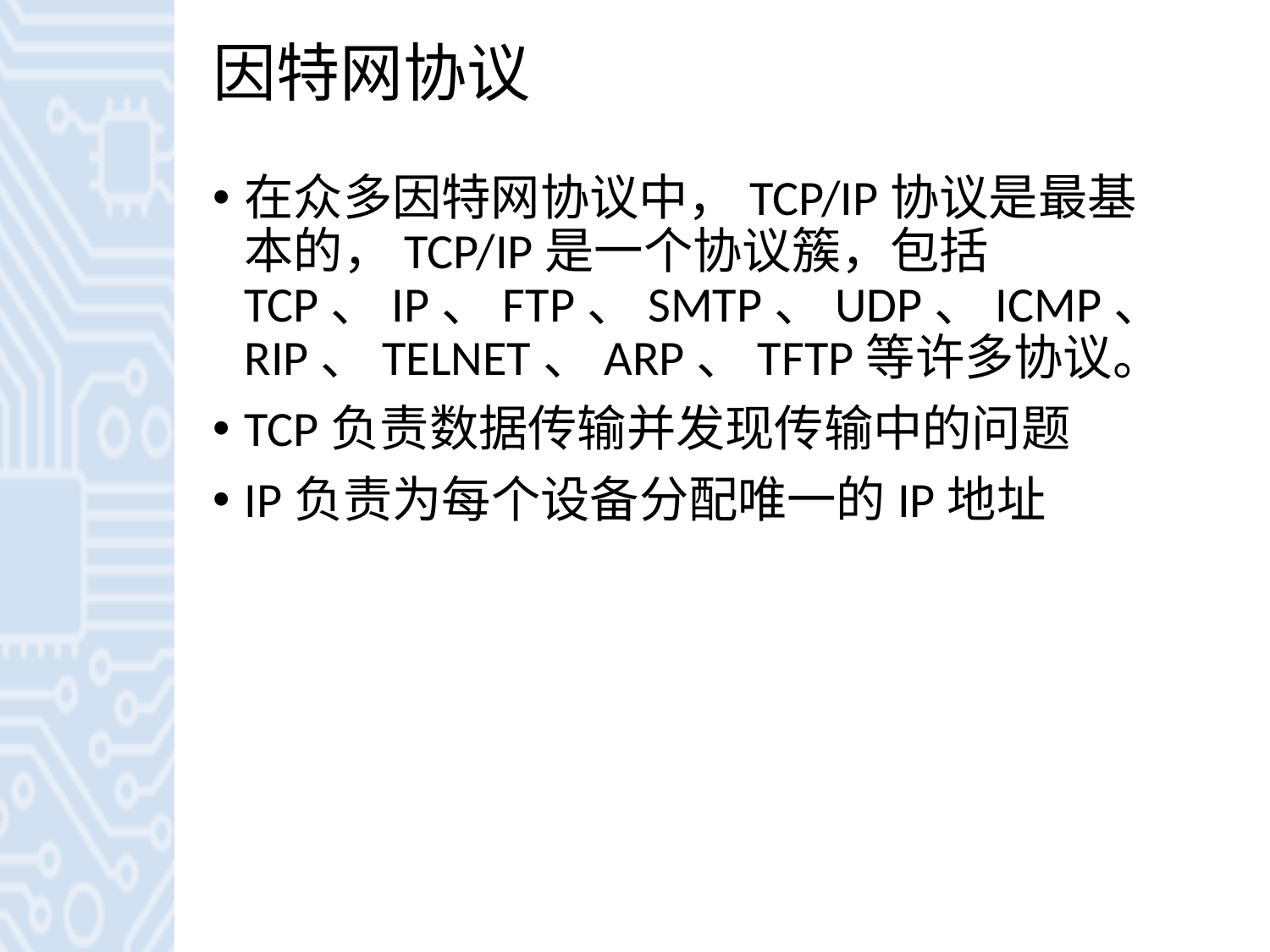

# 因特网协议
在众多因特网协议中，TCP/IP协议是最基本的，TCP/IP是一个协议簇，包括TCP、IP、FTP、SMTP、UDP、ICMP、RIP、TELNET、ARP、TFTP等许多协议。
TCP负责数据传输并发现传输中的问题
IP负责为每个设备分配唯一的IP地址